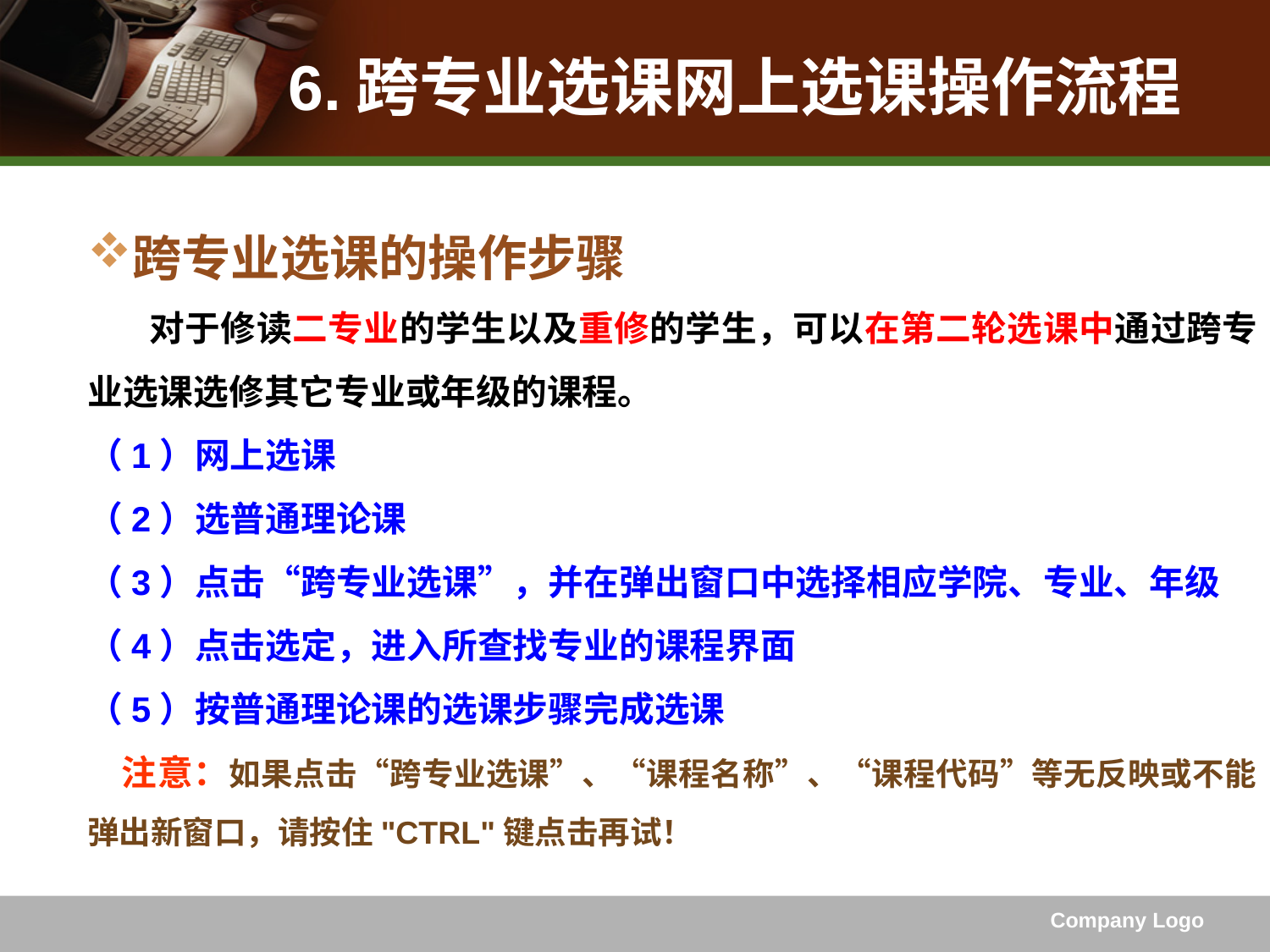

# 6.跨专业选课网上选课操作流程
跨专业选课的操作步骤
         对于修读二专业的学生以及重修的学生，可以在第二轮选课中通过跨专业选课选修其它专业或年级的课程。
（1）网上选课
（2）选普通理论课
（3）点击“跨专业选课”，并在弹出窗口中选择相应学院、专业、年级
（4）点击选定，进入所查找专业的课程界面
（5）按普通理论课的选课步骤完成选课
   注意：如果点击“跨专业选课”、“课程名称”、“课程代码”等无反映或不能弹出新窗口，请按住"CTRL"键点击再试！
Company Logo